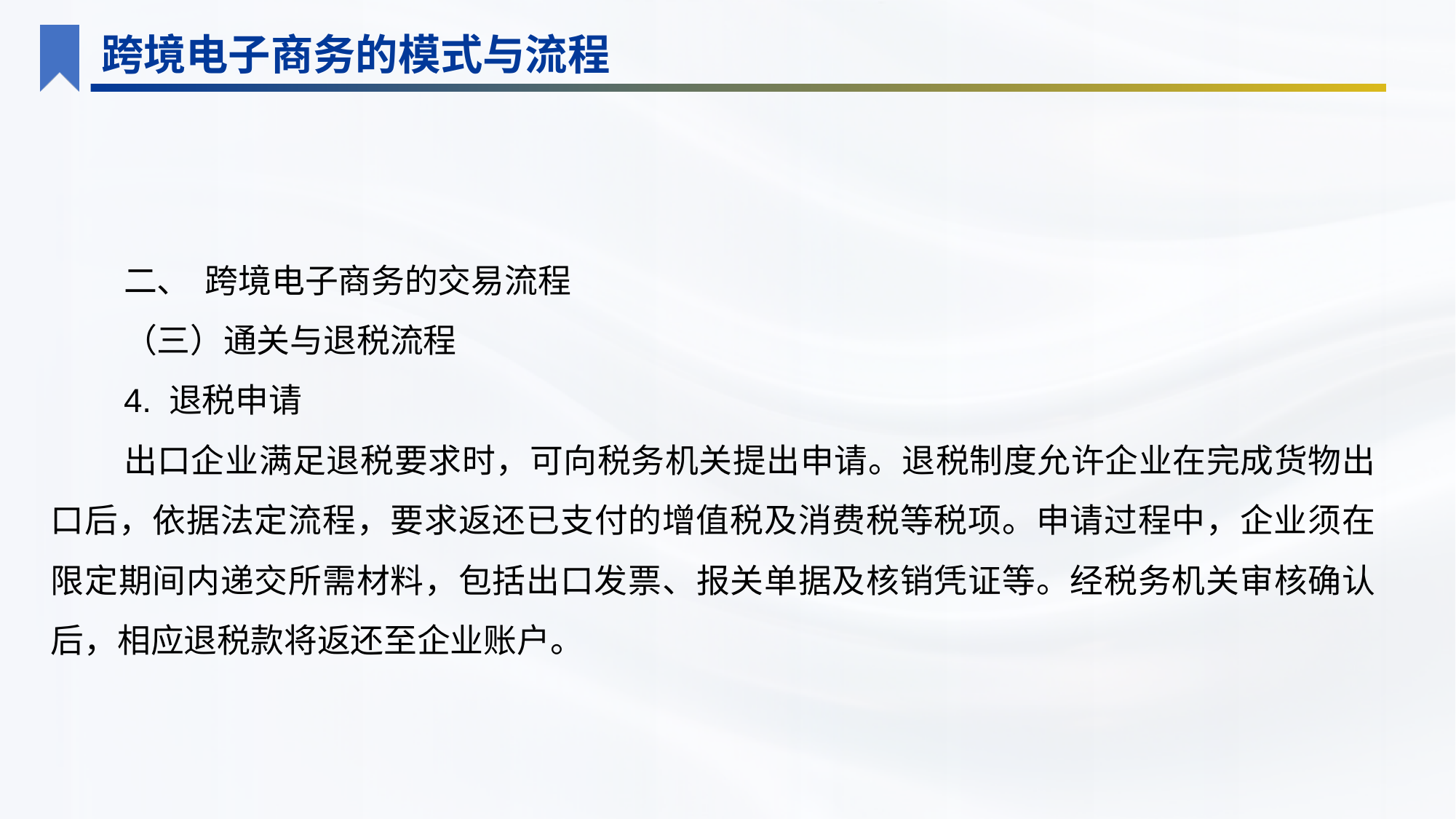

跨境电子商务的模式与流程
二、  跨境电子商务的交易流程
（三）通关与退税流程
4. 退税申请
出口企业满足退税要求时，可向税务机关提出申请。退税制度允许企业在完成货物出口后，依据法定流程，要求返还已支付的增值税及消费税等税项。申请过程中，企业须在限定期间内递交所需材料，包括出口发票、报关单据及核销凭证等。经税务机关审核确认后，相应退税款将返还至企业账户。